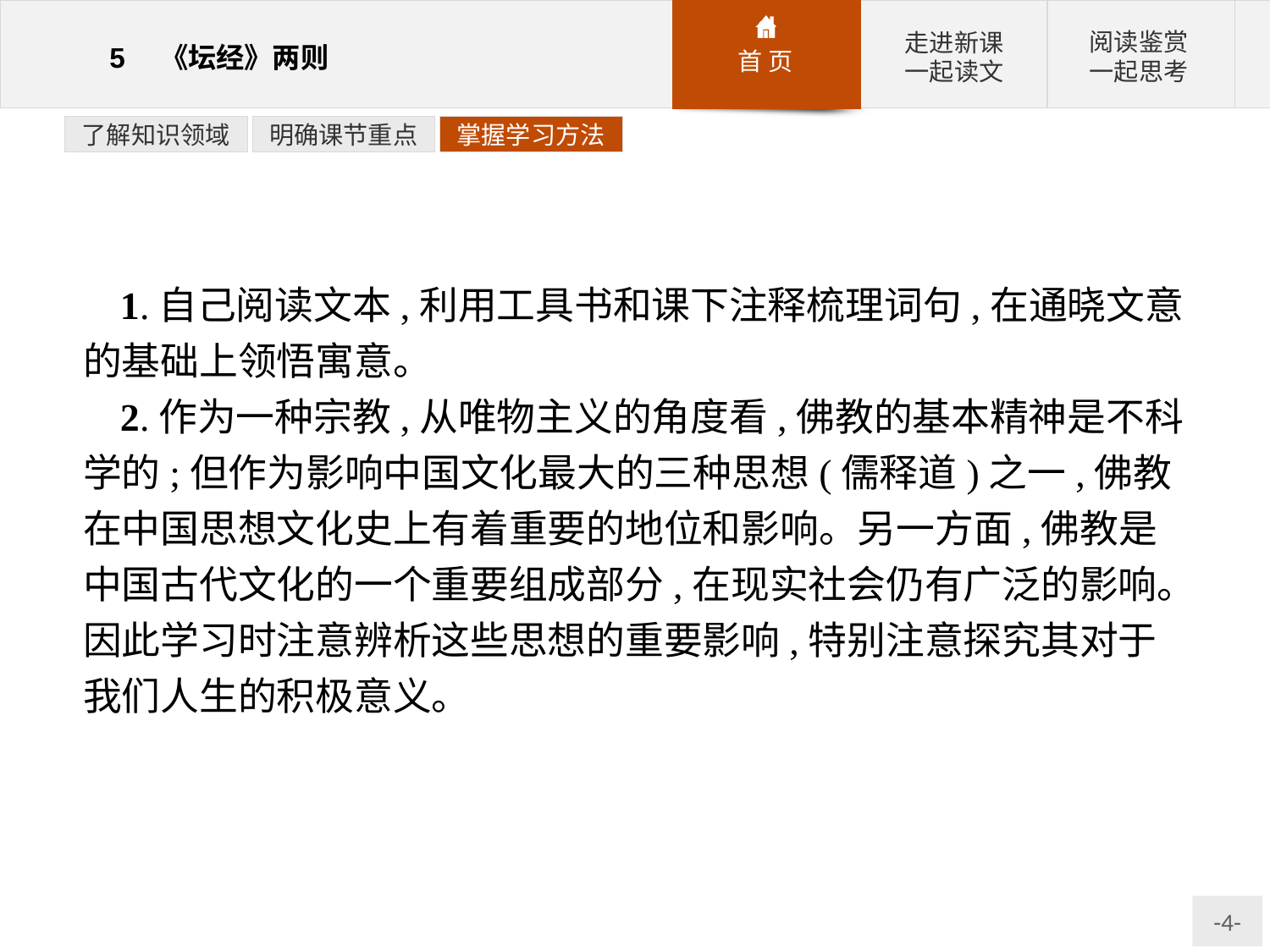

了解知识领域
明确课节重点
掌握学习方法
1.自己阅读文本,利用工具书和课下注释梳理词句,在通晓文意的基础上领悟寓意。
2.作为一种宗教,从唯物主义的角度看,佛教的基本精神是不科学的;但作为影响中国文化最大的三种思想(儒释道)之一,佛教在中国思想文化史上有着重要的地位和影响。另一方面,佛教是中国古代文化的一个重要组成部分,在现实社会仍有广泛的影响。因此学习时注意辨析这些思想的重要影响,特别注意探究其对于我们人生的积极意义。